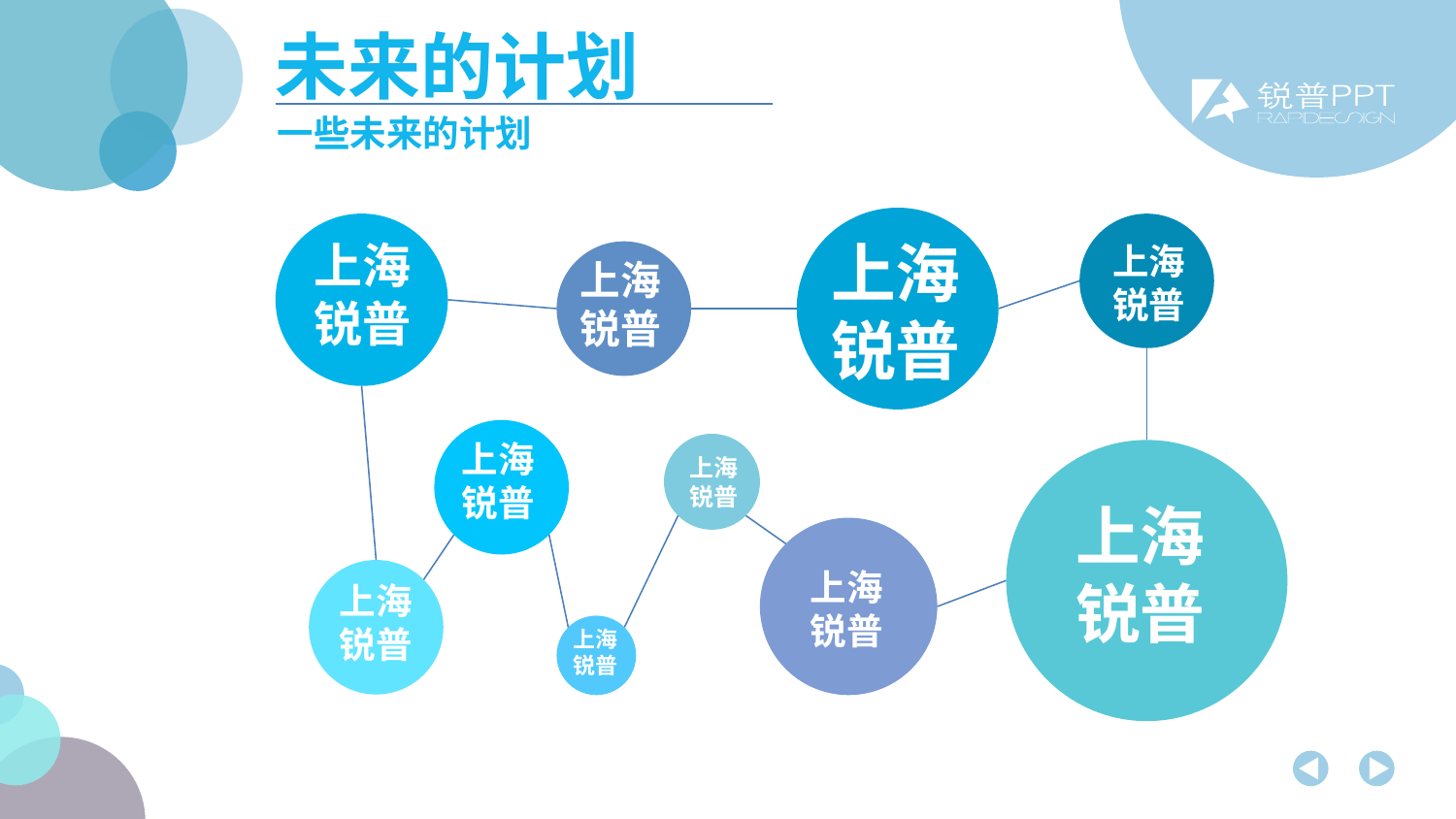

未来的计划
一些未来的计划

上海锐普
上海锐普
上海锐普

上海锐普

上海锐普

上海锐普
上海锐普

上海锐普

上海锐普

上海锐普